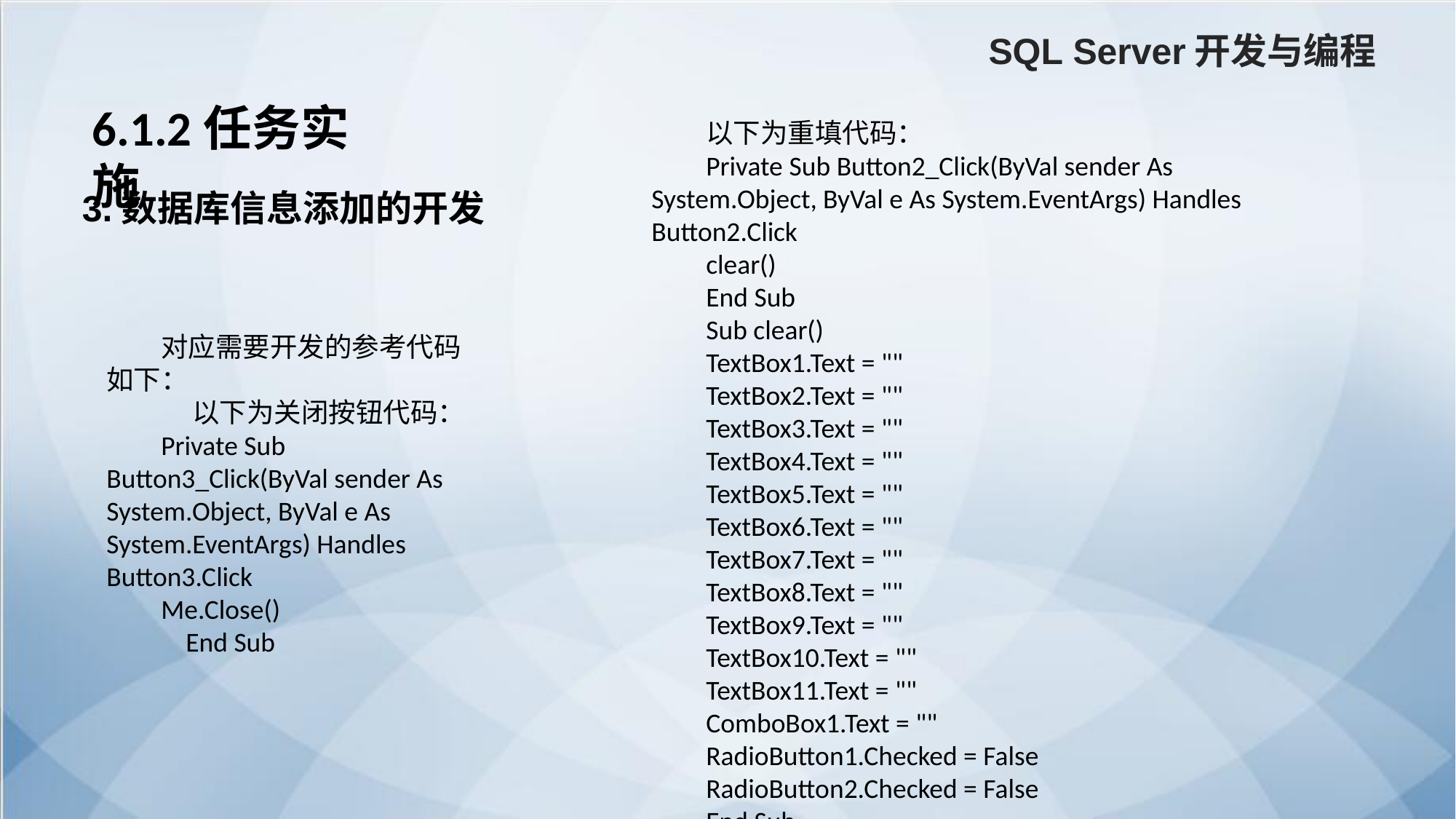

SQL Server开发与编程

6.1.2任务实施
以下为重填代码：
Private Sub Button2_Click(ByVal sender As System.Object, ByVal e As System.EventArgs) Handles Button2.Click
clear()
End Sub
Sub clear()
TextBox1.Text = ""
TextBox2.Text = ""
TextBox3.Text = ""
TextBox4.Text = ""
TextBox5.Text = ""
TextBox6.Text = ""
TextBox7.Text = ""
TextBox8.Text = ""
TextBox9.Text = ""
TextBox10.Text = ""
TextBox11.Text = ""
ComboBox1.Text = ""
RadioButton1.Checked = False
RadioButton2.Checked = False
End Sub
3.数据库信息添加的开发

对应需要开发的参考代码如下：
    以下为关闭按钮代码：
Private Sub Button3_Click(ByVal sender As System.Object, ByVal e As System.EventArgs) Handles Button3.Click
Me.Close()
    End Sub